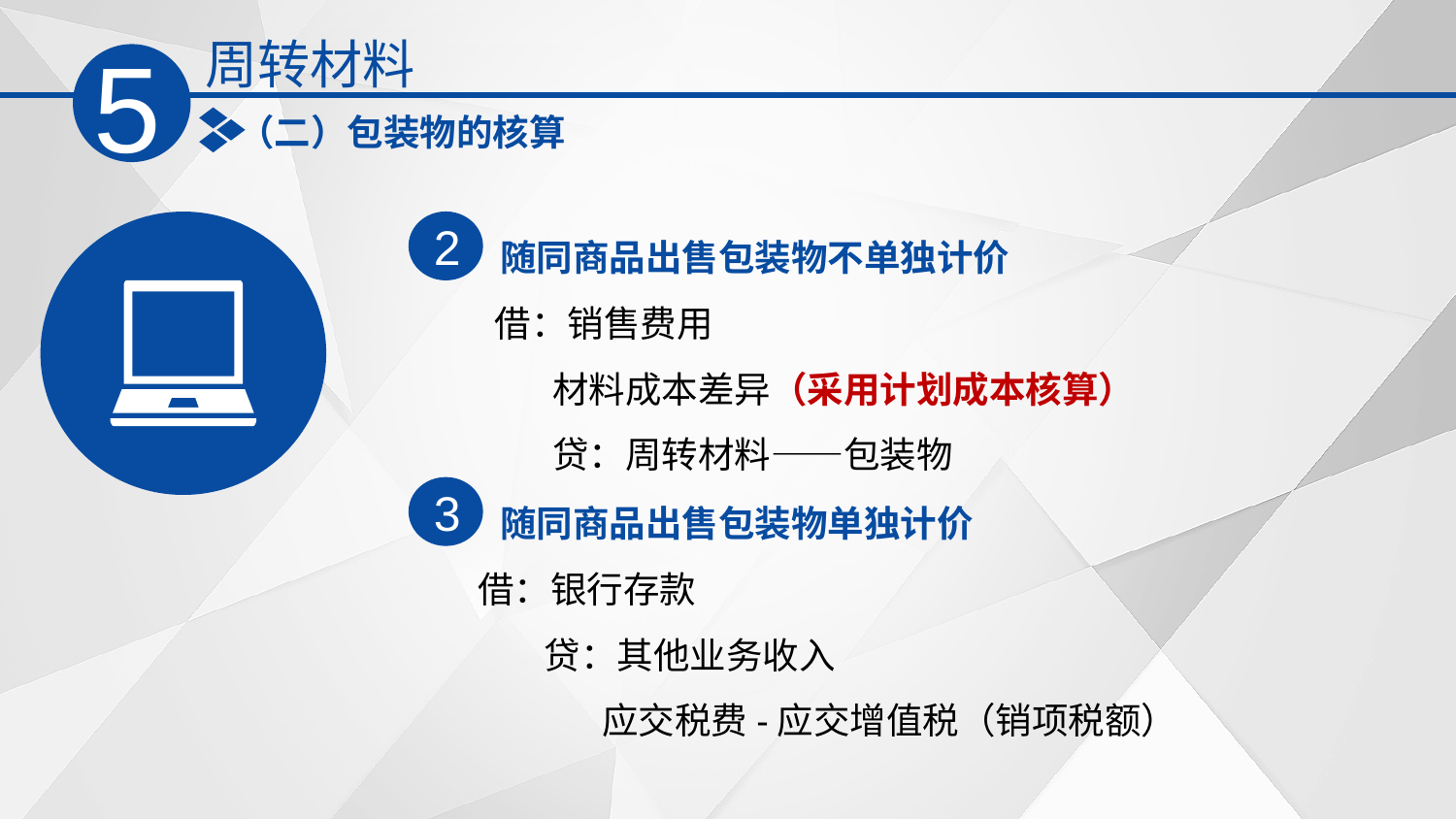

周转材料
5

（二）包装物的核算

随同商品出售包装物不单独计价
2

 借：销售费用
        材料成本差异（采用计划成本核算）
        贷：周转材料——包装物
随同商品出售包装物单独计价
3
借：银行存款
       贷：其他业务收入
              应交税费-应交增值税（销项税额）